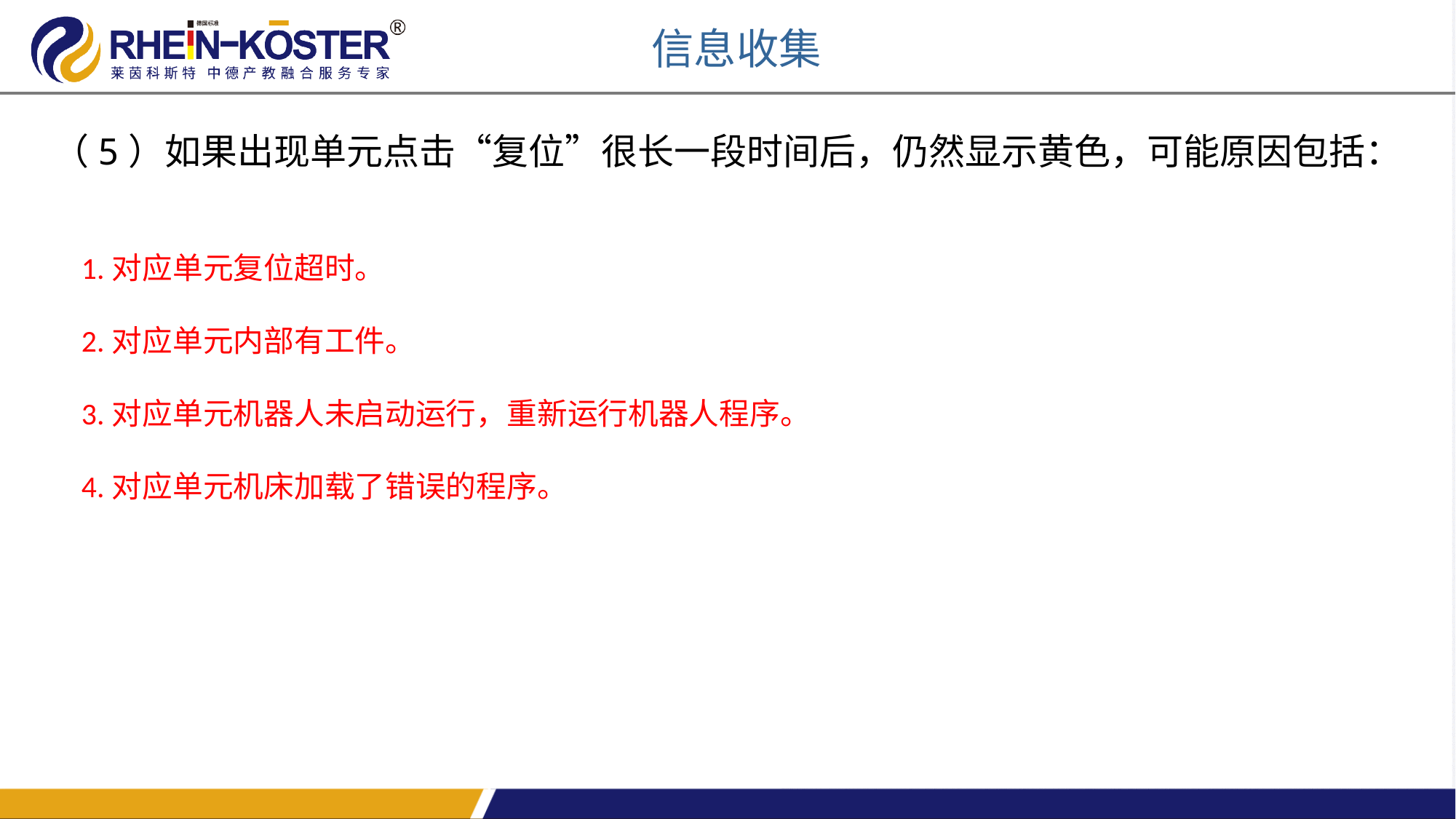

信息收集
（5）如果出现单元点击“复位”很长一段时间后，仍然显示黄色，可能原因包括：
1.对应单元复位超时。
2.对应单元内部有工件。
3.对应单元机器人未启动运行，重新运行机器人程序。
4.对应单元机床加载了错误的程序。